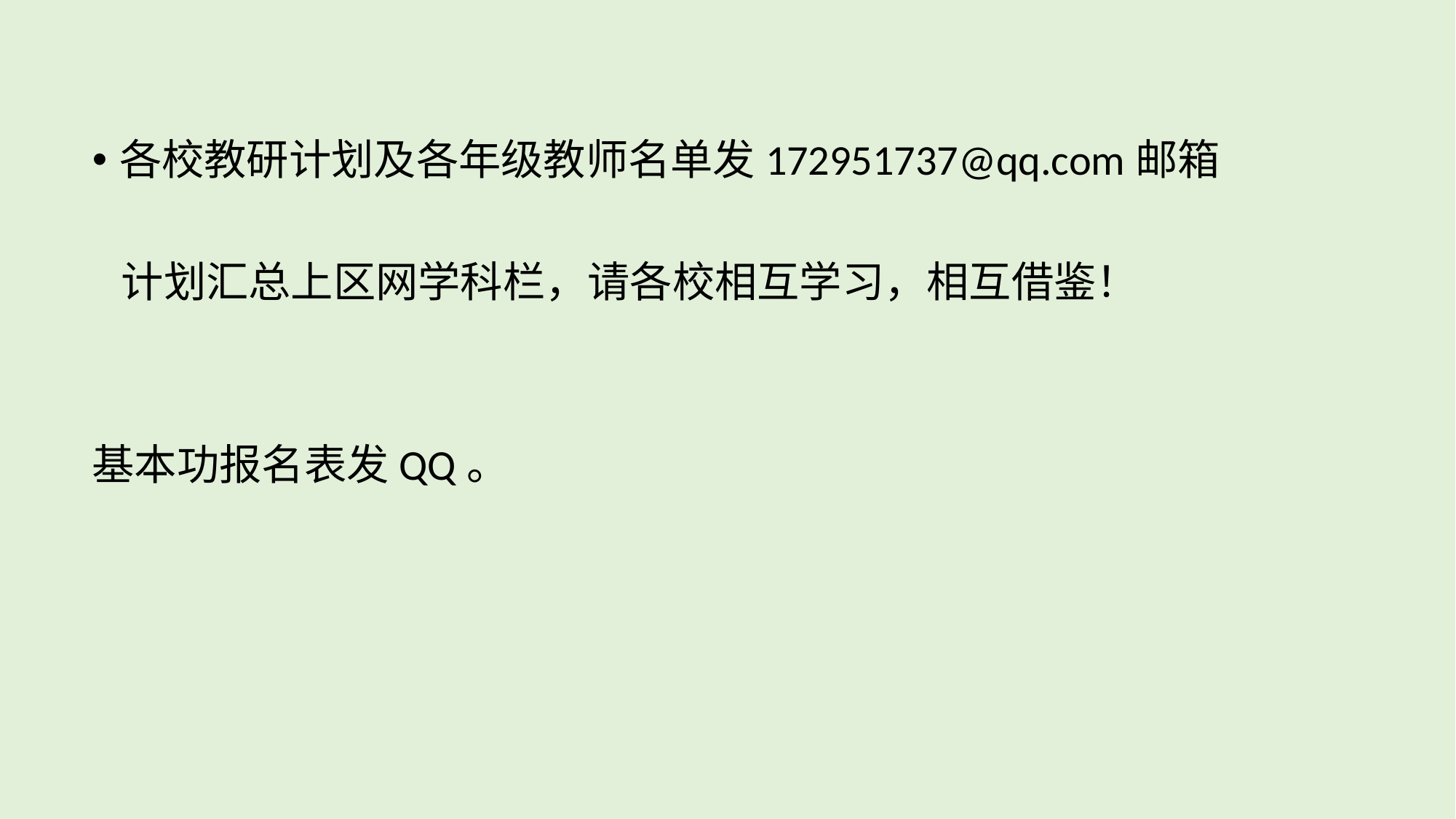

各校教研计划及各年级教师名单发172951737@qq.com邮箱

  计划汇总上区网学科栏，请各校相互学习，相互借鉴！

基本功报名表发QQ。